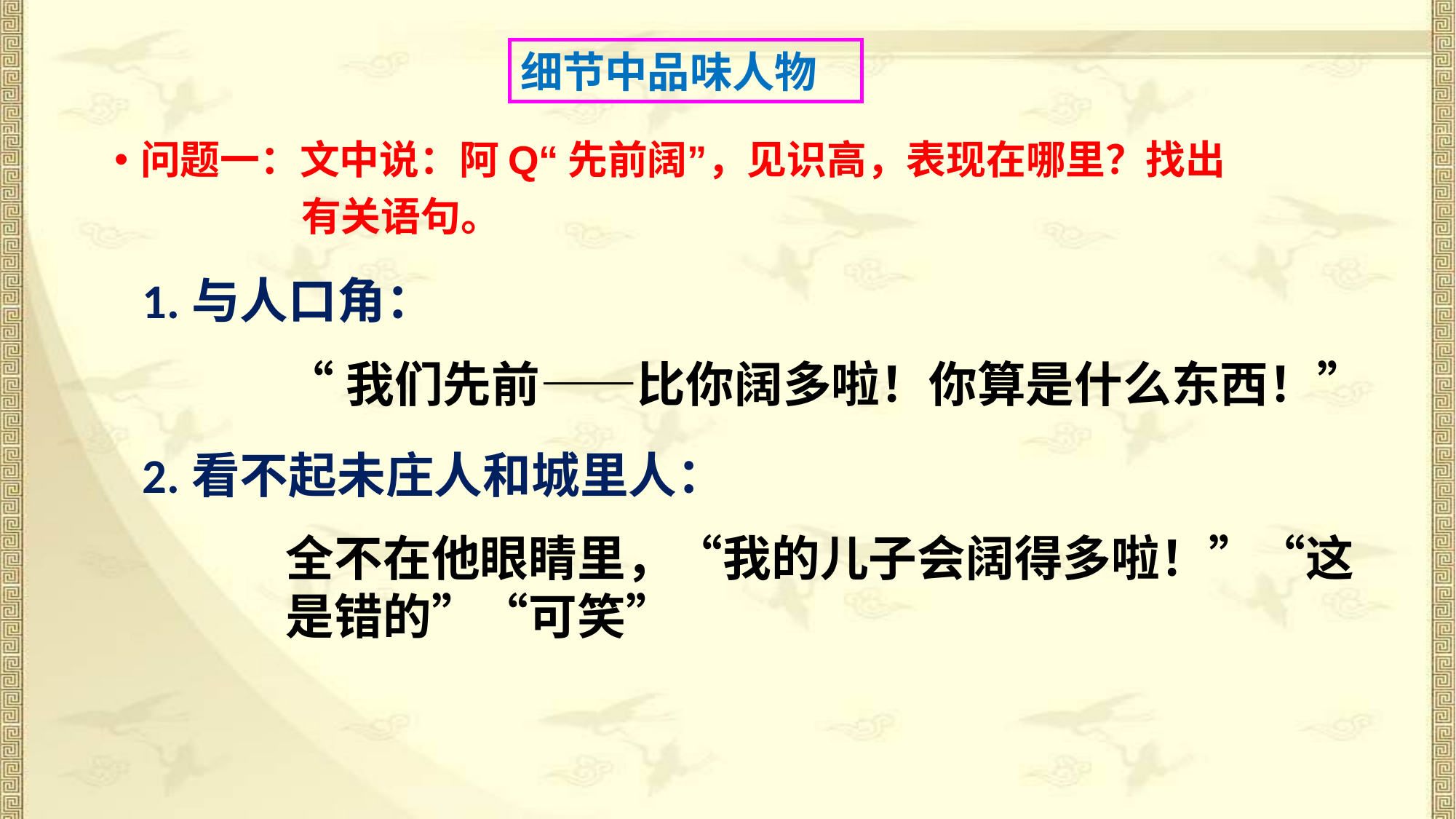

细节中品味人物
问题一：文中说：阿Q“先前阔”，见识高，表现在哪里？找出
                有关语句。
1.与人口角：

2.看不起未庄人和城里人：
“我们先前——比你阔多啦！你算是什么东西！”

全不在他眼睛里，“我的儿子会阔得多啦！”“这是错的”“可笑”